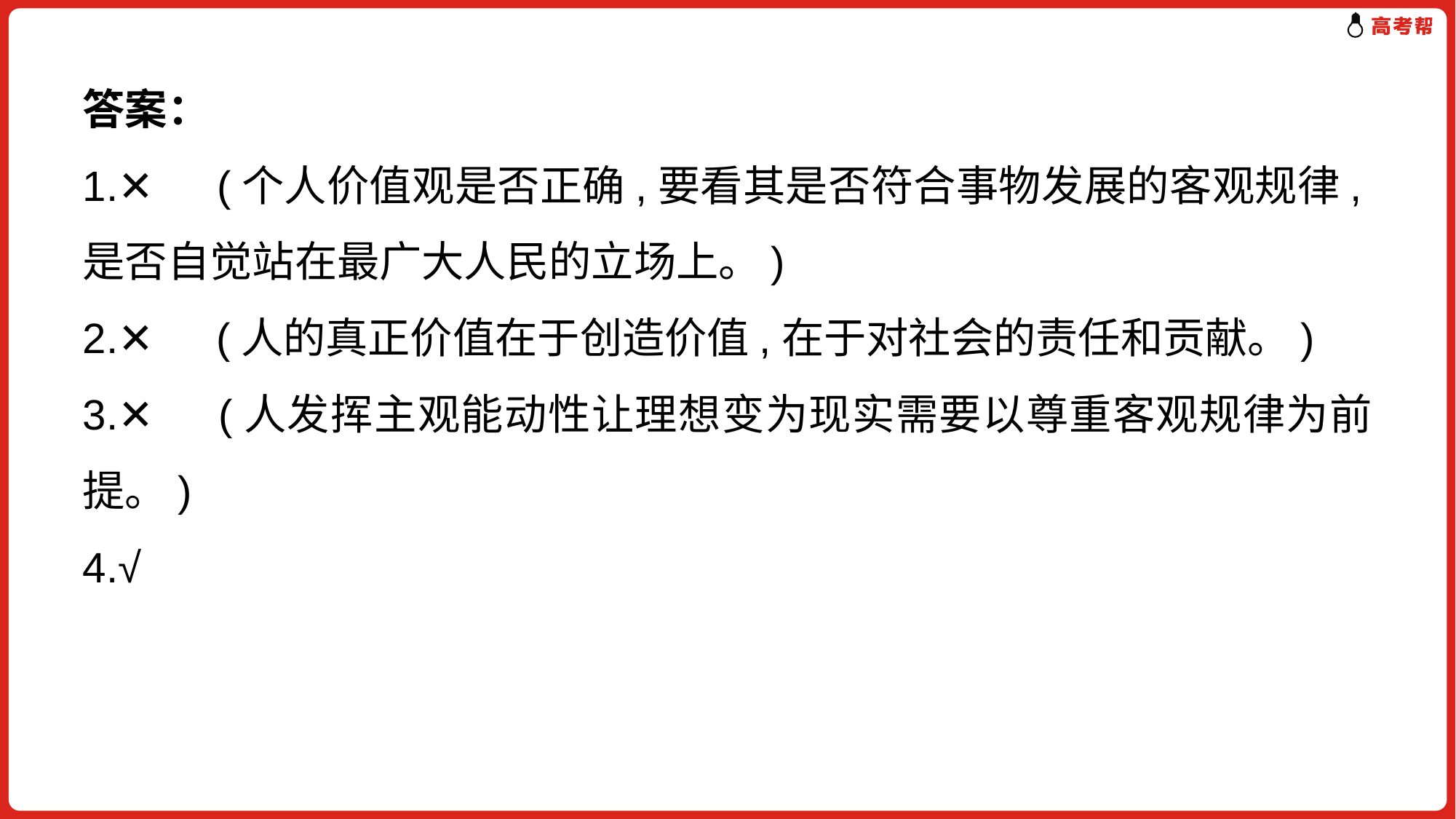

答案：
1.✕　(个人价值观是否正确,要看其是否符合事物发展的客观规律,是否自觉站在最广大人民的立场上。)
2.✕　(人的真正价值在于创造价值,在于对社会的责任和贡献。)
3.✕　(人发挥主观能动性让理想变为现实需要以尊重客观规律为前提。)
4.√